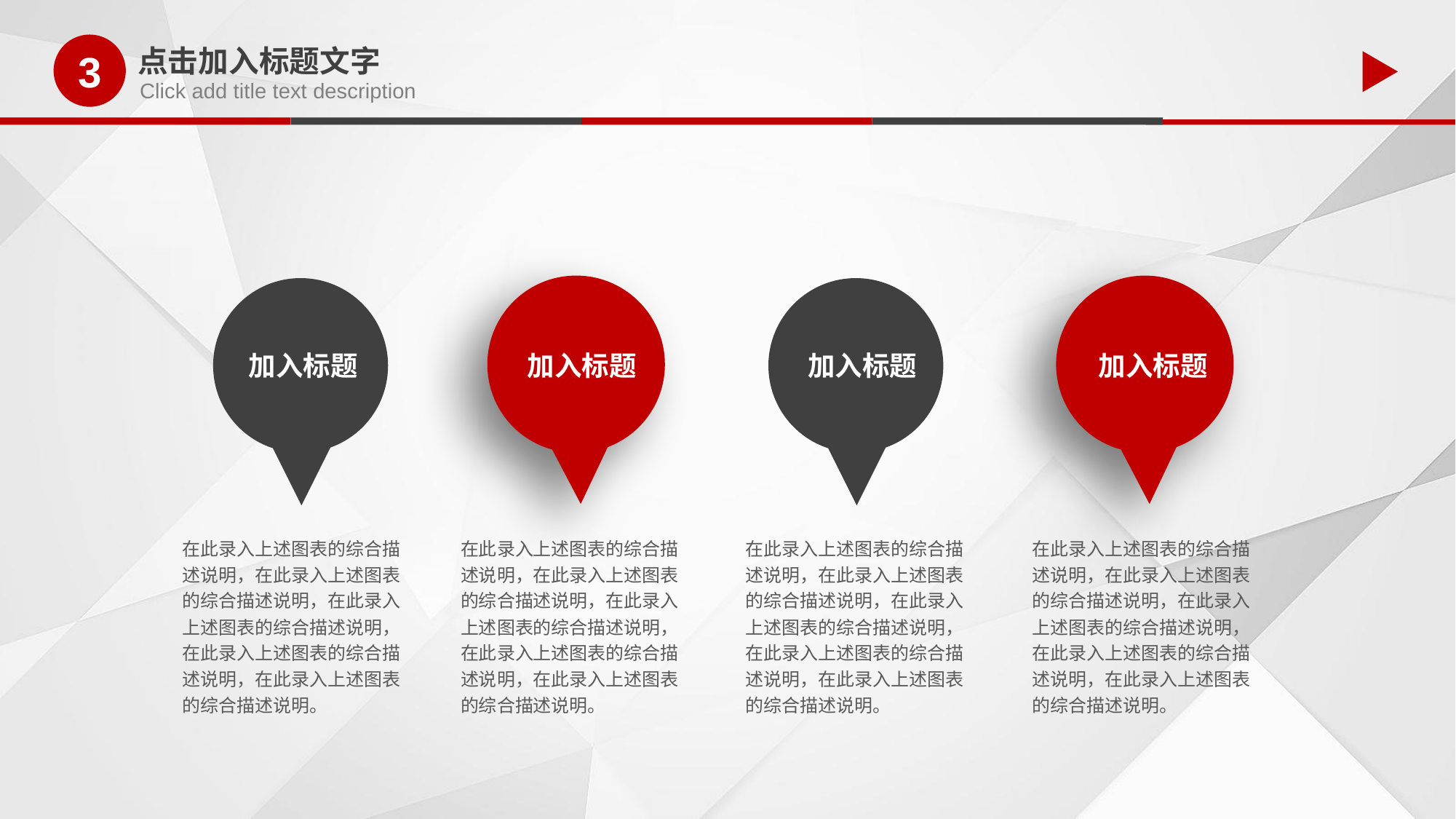

3
点击加入标题文字
Click add title text description

加入标题
加入标题
加入标题
加入标题
在此录入上述图表的综合描述说明，在此录入上述图表的综合描述说明，在此录入上述图表的综合描述说明，在此录入上述图表的综合描述说明，在此录入上述图表的综合描述说明。
在此录入上述图表的综合描述说明，在此录入上述图表的综合描述说明，在此录入上述图表的综合描述说明，在此录入上述图表的综合描述说明，在此录入上述图表的综合描述说明。
在此录入上述图表的综合描述说明，在此录入上述图表的综合描述说明，在此录入上述图表的综合描述说明，在此录入上述图表的综合描述说明，在此录入上述图表的综合描述说明。
在此录入上述图表的综合描述说明，在此录入上述图表的综合描述说明，在此录入上述图表的综合描述说明，在此录入上述图表的综合描述说明，在此录入上述图表的综合描述说明。